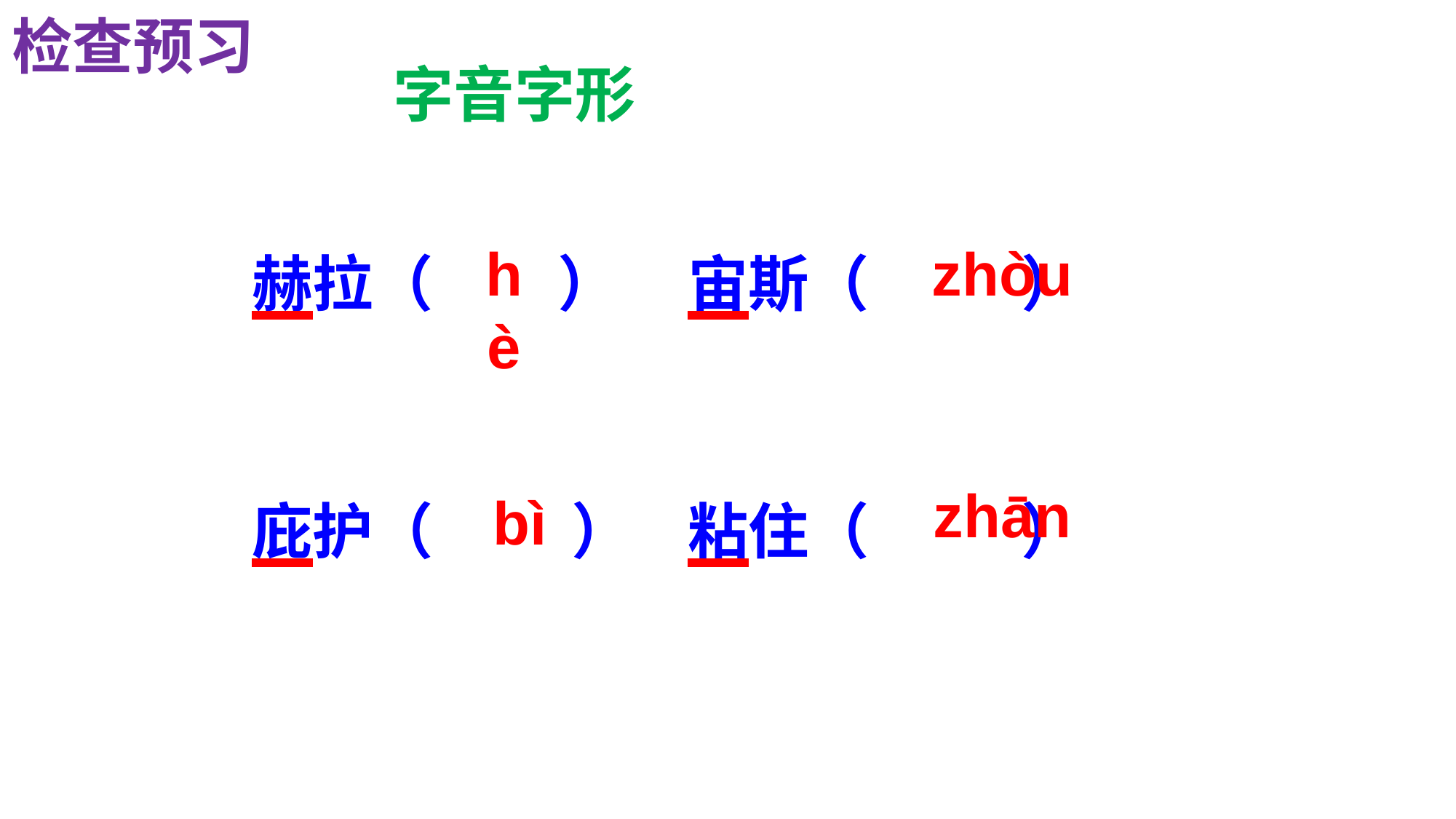

检查预习
字音字形
赫拉（         ）     宙斯（           ）

庇护（          ）    粘住（           ）

hè
zhòu
zhān
bì